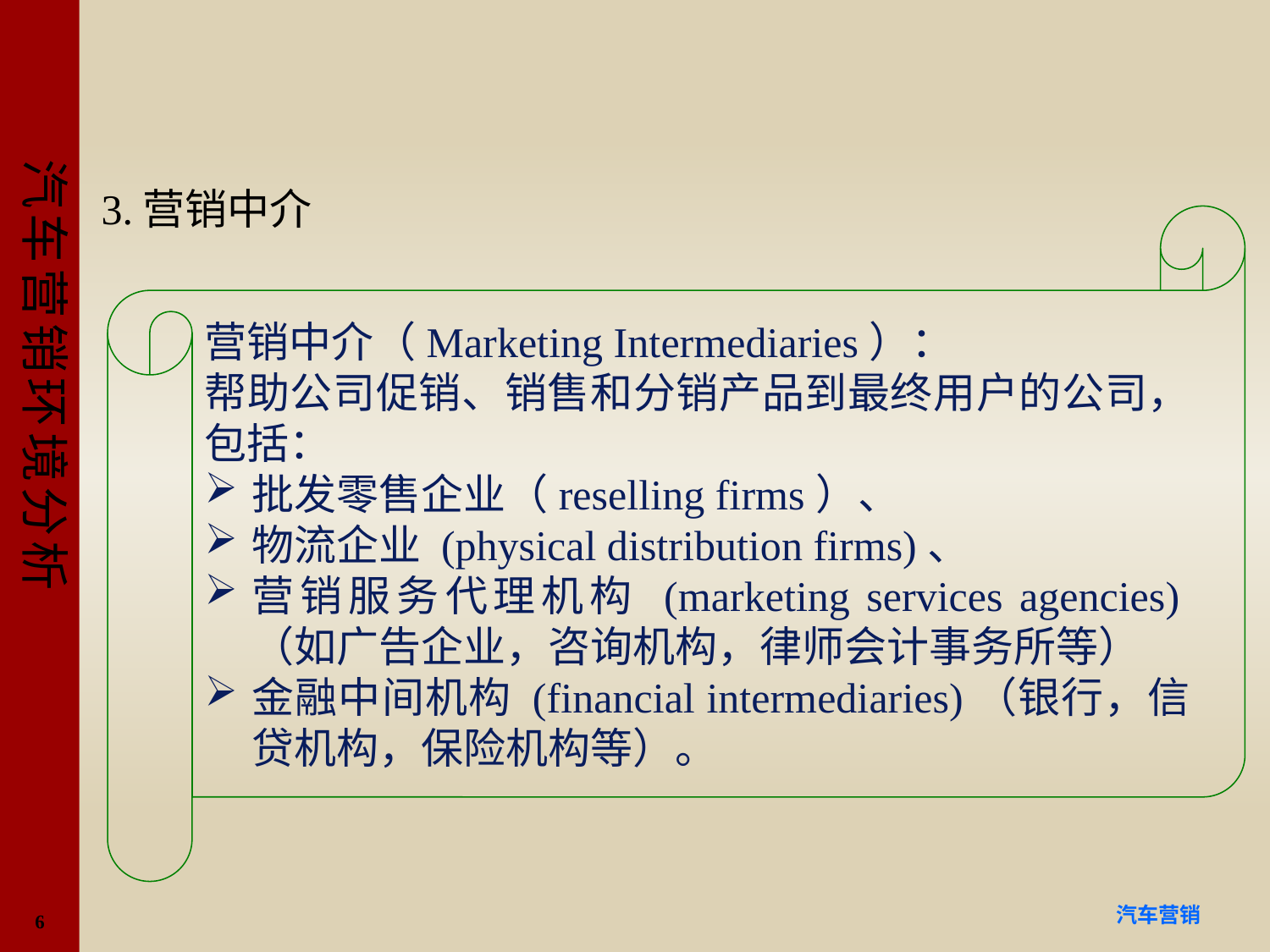

#
3.营销中介

营销中介（Marketing Intermediaries）：
帮助公司促销、销售和分销产品到最终用户的公司，包括：
批发零售企业（reselling firms）、
物流企业 (physical distribution firms)、
营销服务代理机构 (marketing services agencies)（如广告企业，咨询机构，律师会计事务所等）
金融中间机构 (financial intermediaries)（银行，信贷机构，保险机构等）。
6